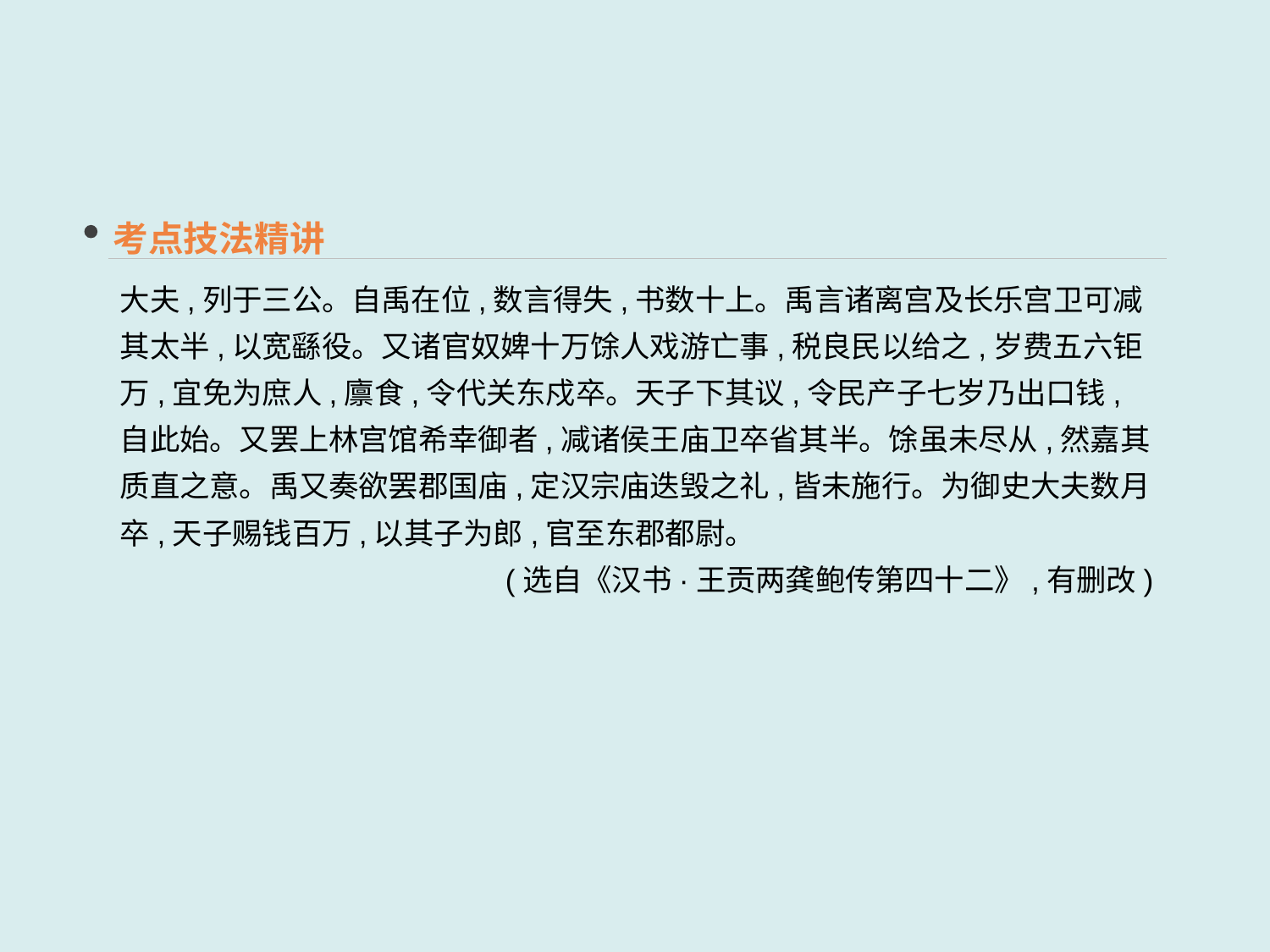

考点技法精讲

大夫,列于三公。自禹在位,数言得失,书数十上。禹言诸离宫及长乐宫卫可减其太半,以宽繇役。又诸官奴婢十万馀人戏游亡事,税良民以给之,岁费五六钜万,宜免为庶人,廪食,令代关东戍卒。天子下其议,令民产子七岁乃出口钱,自此始。又罢上林宫馆希幸御者,减诸侯王庙卫卒省其半。馀虽未尽从,然嘉其质直之意。禹又奏欲罢郡国庙,定汉宗庙迭毁之礼,皆未施行。为御史大夫数月卒,天子赐钱百万,以其子为郎,官至东郡都尉。
(选自《汉书·王贡两龚鲍传第四十二》,有删改)